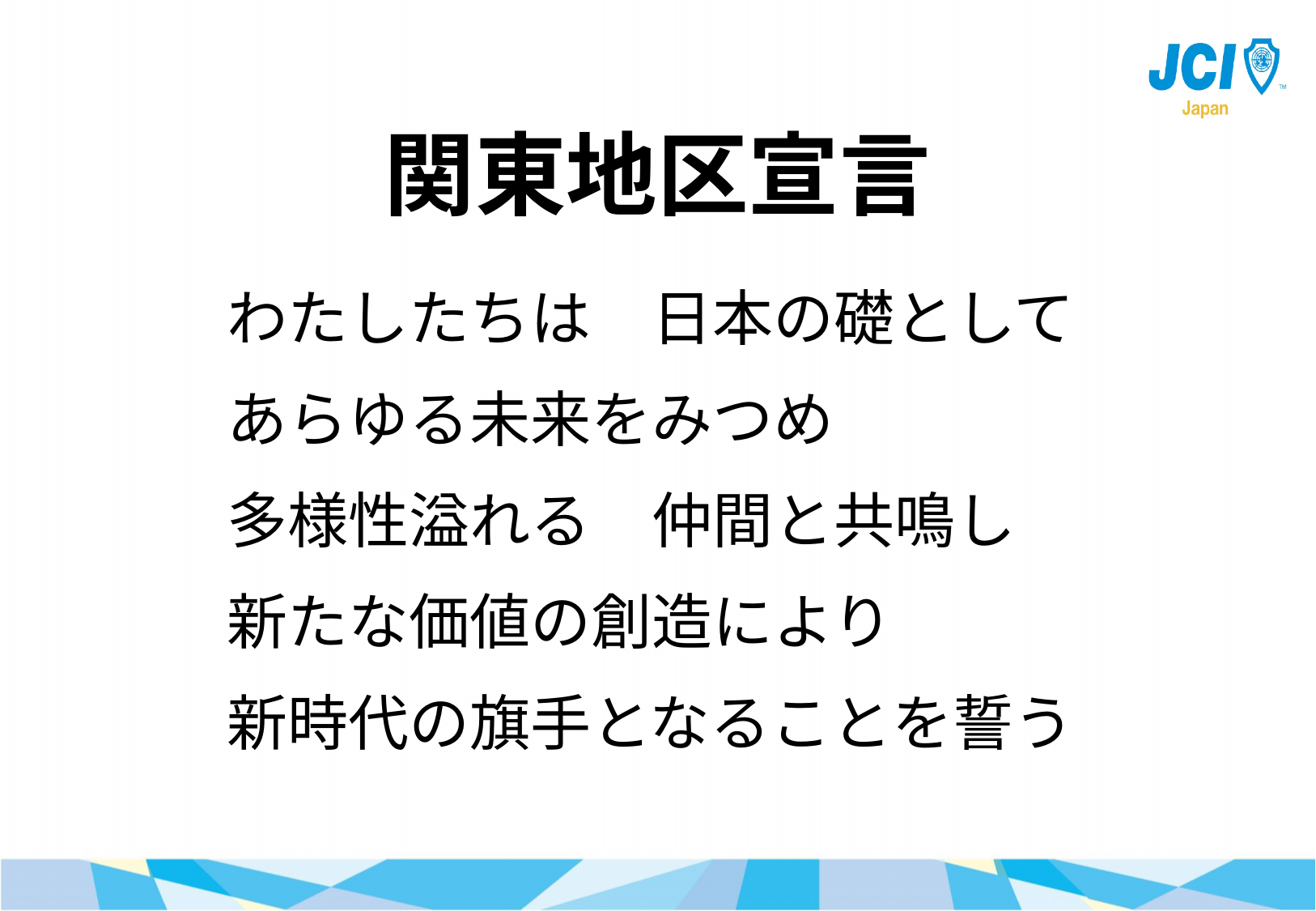

関東地区宣言
わたしたちは　日本の礎として

あらゆる未来をみつめ

多様性溢れる　仲間と共鳴し

新たな価値の創造により

新時代の旗手となることを誓う